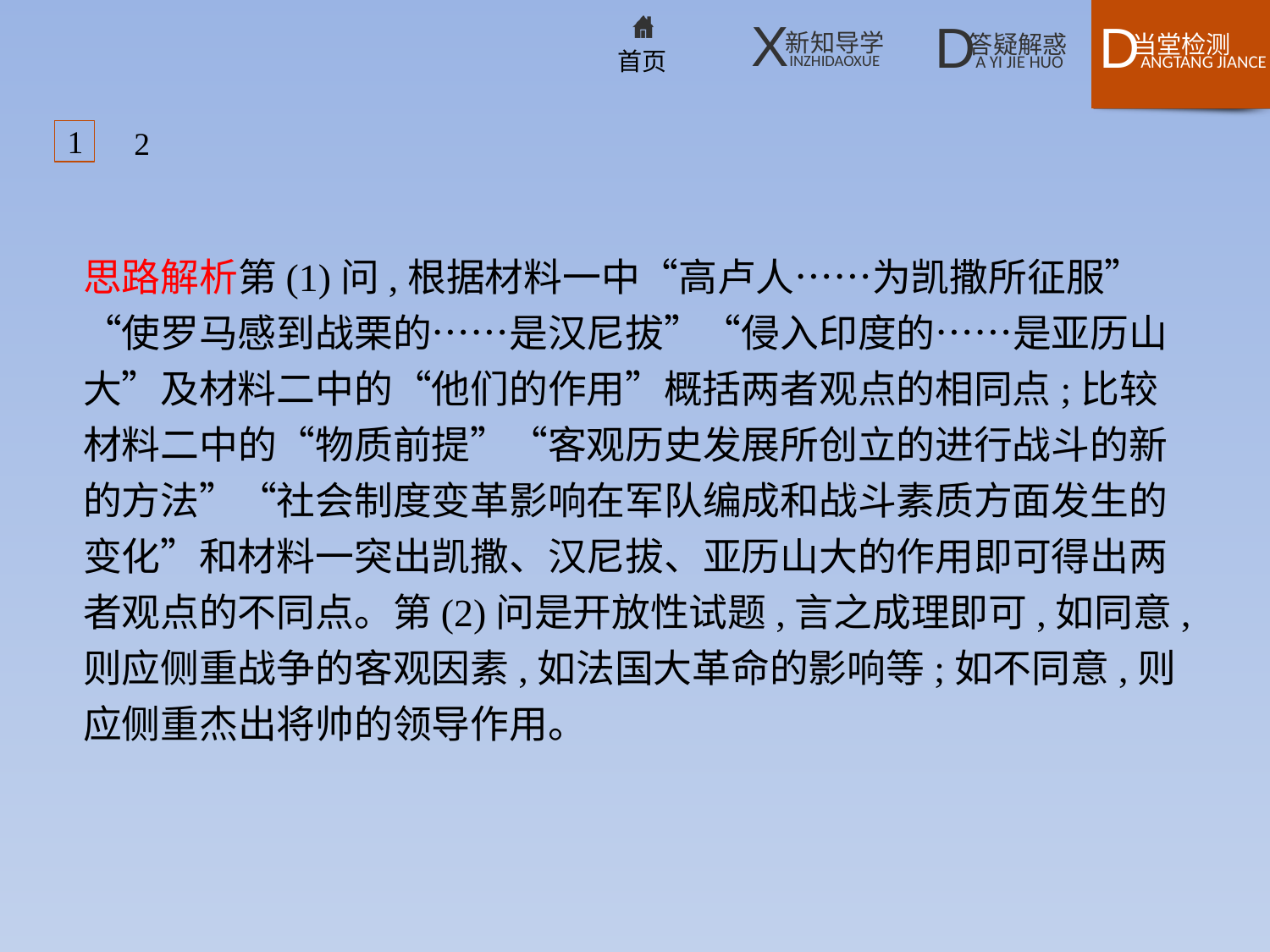

1
2
思路解析第(1)问,根据材料一中“高卢人……为凯撒所征服”“使罗马感到战栗的……是汉尼拔”“侵入印度的……是亚历山大”及材料二中的“他们的作用”概括两者观点的相同点;比较材料二中的“物质前提”“客观历史发展所创立的进行战斗的新的方法”“社会制度变革影响在军队编成和战斗素质方面发生的变化”和材料一突出凯撒、汉尼拔、亚历山大的作用即可得出两者观点的不同点。第(2)问是开放性试题,言之成理即可,如同意,则应侧重战争的客观因素,如法国大革命的影响等;如不同意,则应侧重杰出将帅的领导作用。